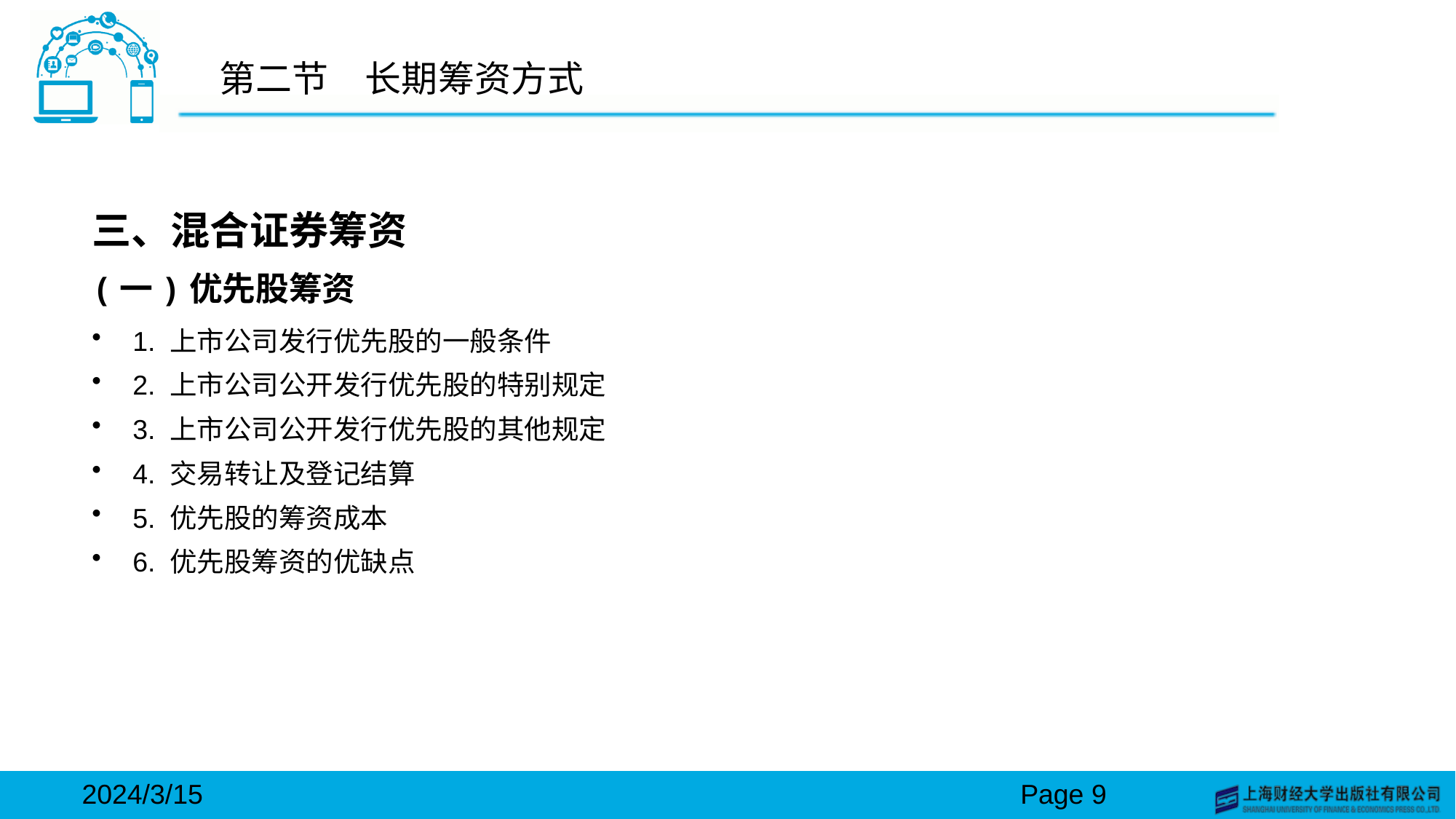

# 第二节　长期筹资方式
三、混合证券筹资
(一)优先股筹资
1. 上市公司发行优先股的一般条件
2. 上市公司公开发行优先股的特别规定
3. 上市公司公开发行优先股的其他规定
4. 交易转让及登记结算
5. 优先股的筹资成本
6. 优先股筹资的优缺点
2024/3/15
Page 9